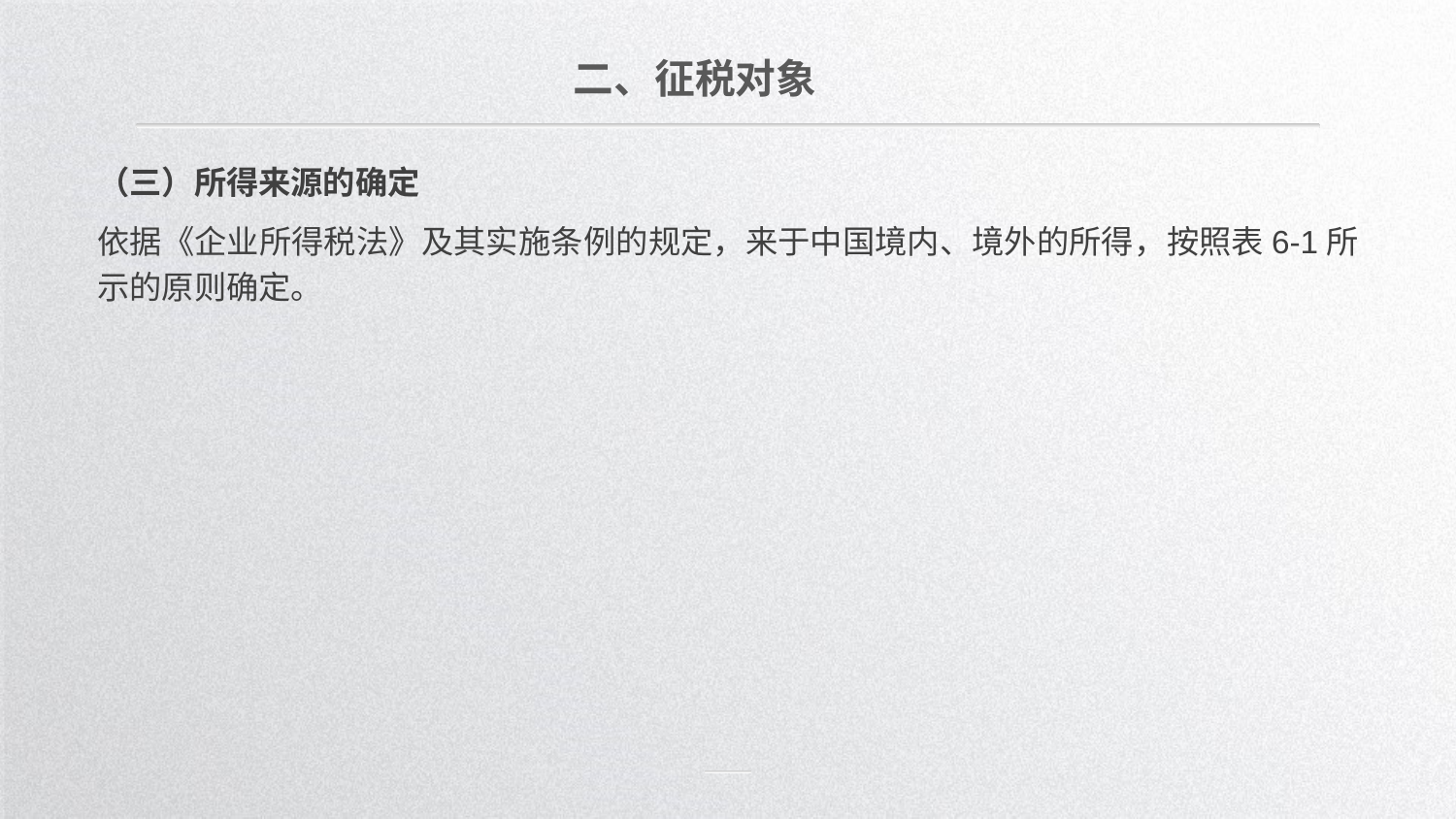

二、征税对象
（三）所得来源的确定
依据《企业所得税法》及其实施条例的规定，来于中国境内、境外的所得，按照表6-1所示的原则确定。